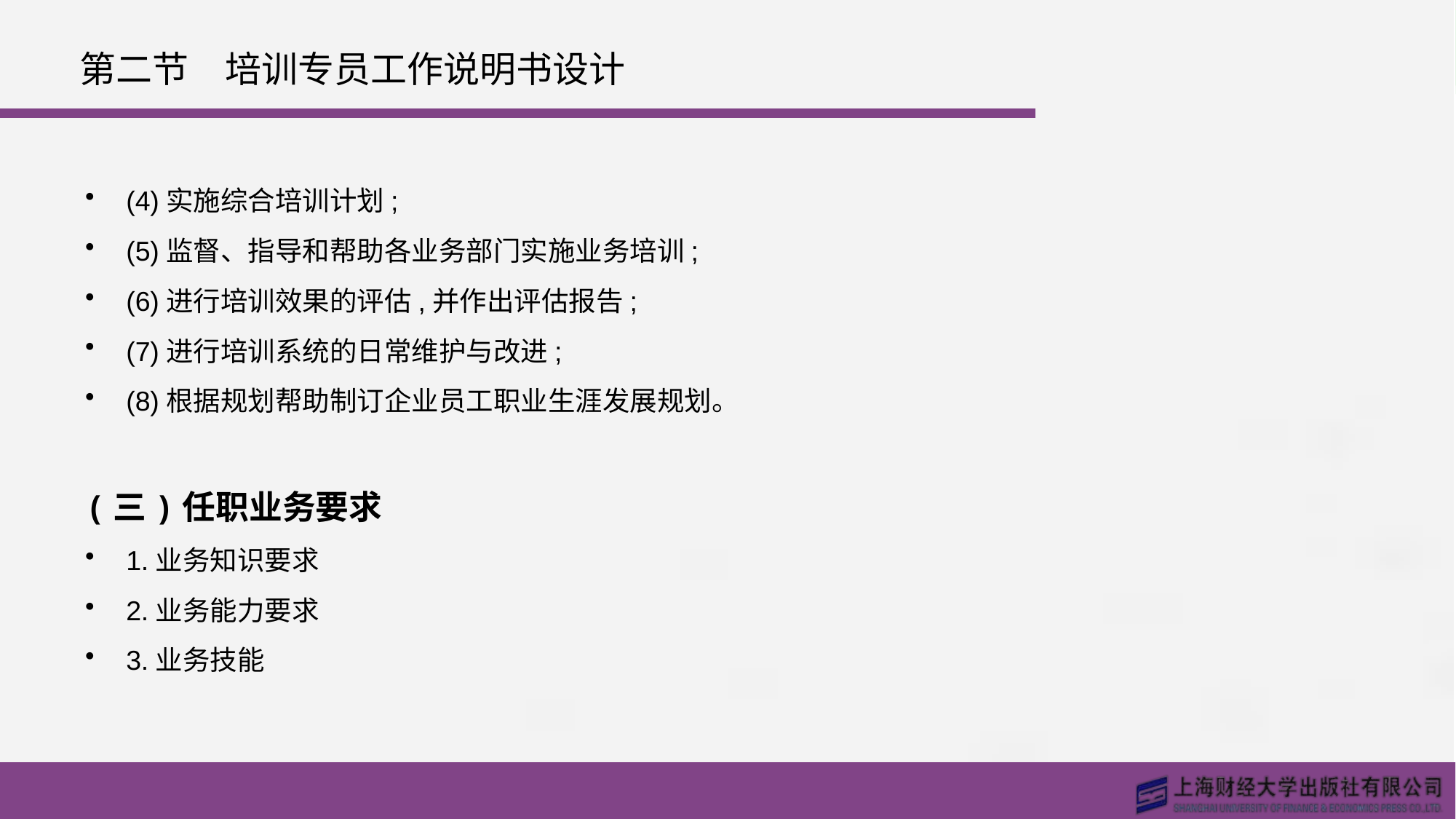

# 第二节　培训专员工作说明书设计
(4)实施综合培训计划;
(5)监督、指导和帮助各业务部门实施业务培训;
(6)进行培训效果的评估,并作出评估报告;
(7)进行培训系统的日常维护与改进;
(8)根据规划帮助制订企业员工职业生涯发展规划。

(三)任职业务要求
1.业务知识要求
2.业务能力要求
3.业务技能